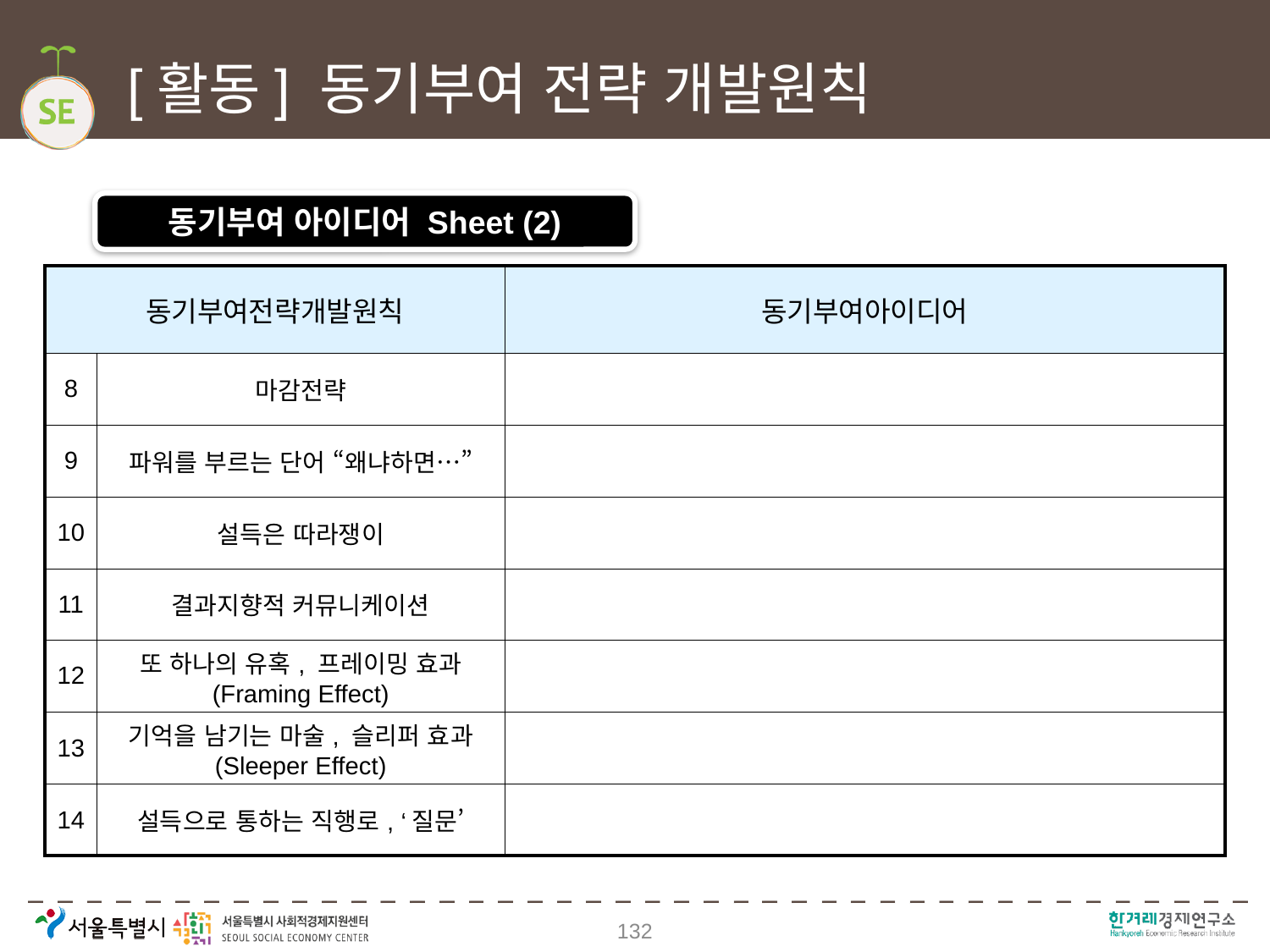

# [활동] 동기부여 전략 개발원칙
동기부여 아이디어 Sheet (2)
| 동기부여전략개발원칙 |  | 동기부여아이디어 |
| --- | --- | --- |
| 8 | 마감전략 |  |
| 9 | 파워를 부르는 단어 “왜냐하면…” |  |
| 10 | 설득은 따라쟁이 |  |
| 11 | 결과지향적 커뮤니케이션 |  |
| 12 | 또 하나의 유혹, 프레이밍 효과 (Framing Effect) |  |
| 13 | 기억을 남기는 마술, 슬리퍼 효과 (Sleeper Effect) |  |
| 14 | 설득으로 통하는 직행로, ‘질문’ |  |
132